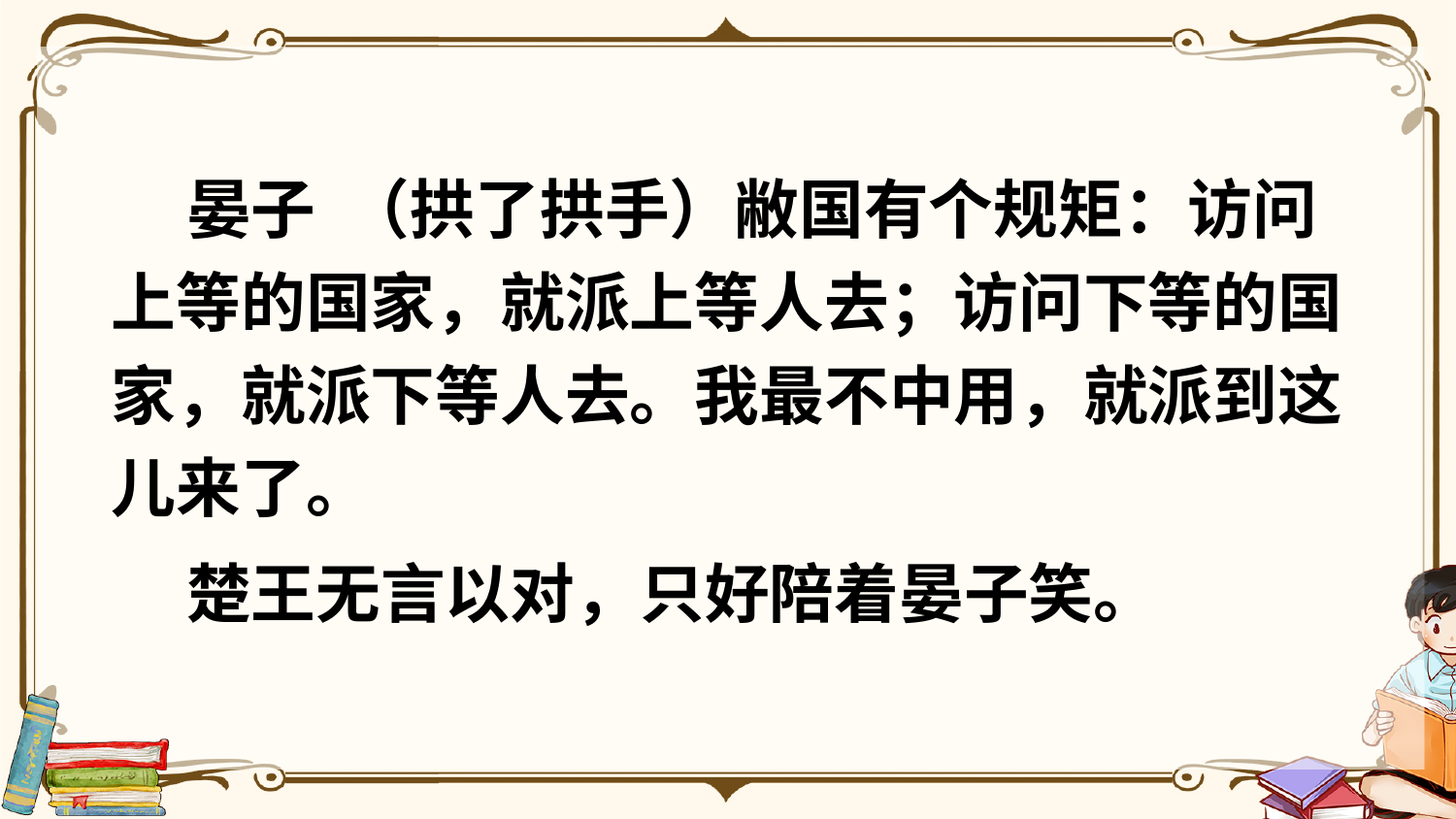

晏子  （拱了拱手）敝国有个规矩：访问上等的国家，就派上等人去；访问下等的国家，就派下等人去。我最不中用，就派到这儿来了。
    楚王无言以对，只好陪着晏子笑。